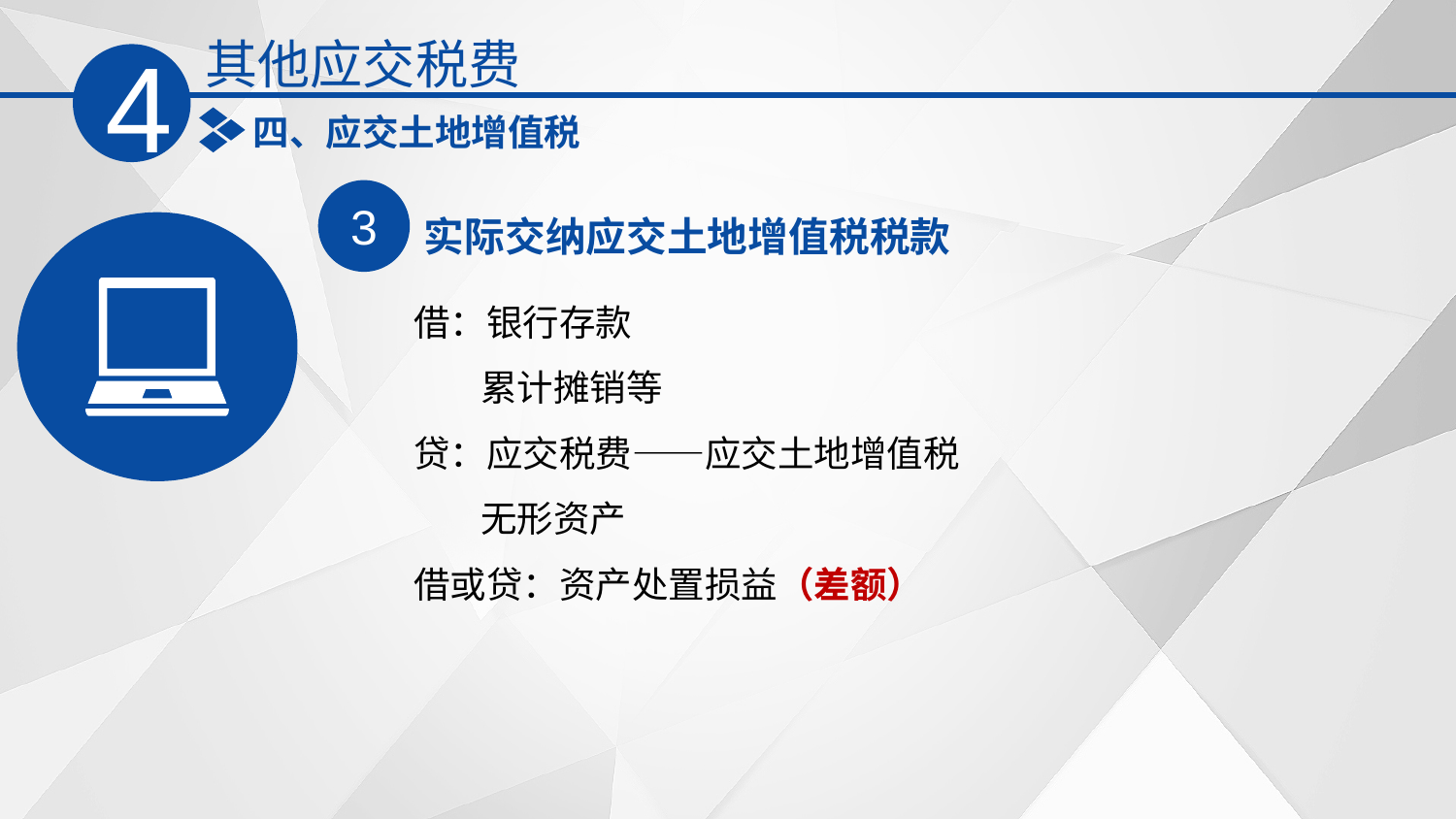

其他应交税费
4

四、应交土地增值税

实际交纳应交土地增值税税款
3

借：银行存款
       累计摊销等
贷：应交税费——应交土地增值税
       无形资产
借或贷：资产处置损益（差额）